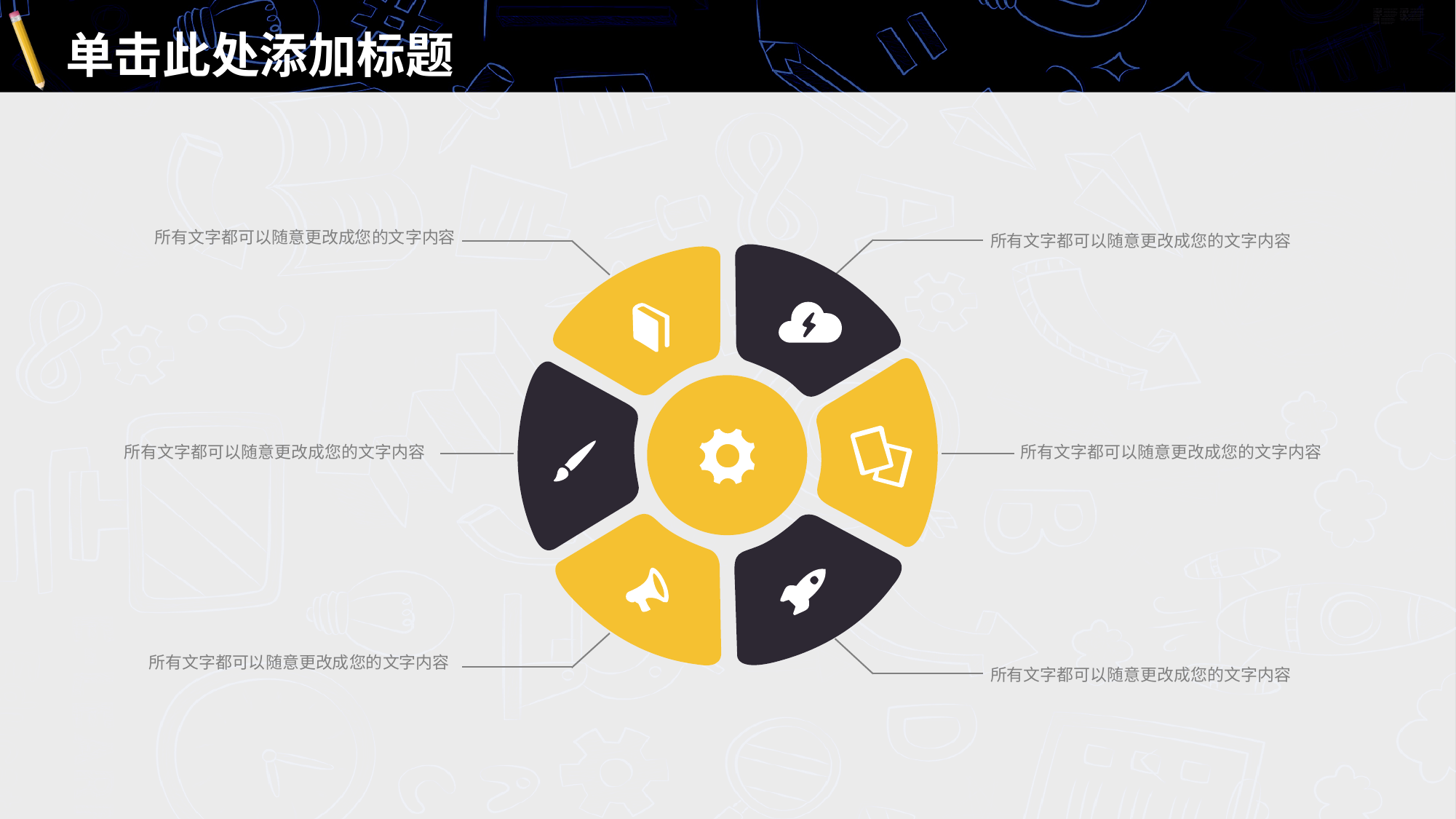

# 单击此处添加标题
所有文字都可以随意更改成您的文字内容
所有文字都可以随意更改成您的文字内容

所有文字都可以随意更改成您的文字内容
所有文字都可以随意更改成您的文字内容
所有文字都可以随意更改成您的文字内容
所有文字都可以随意更改成您的文字内容